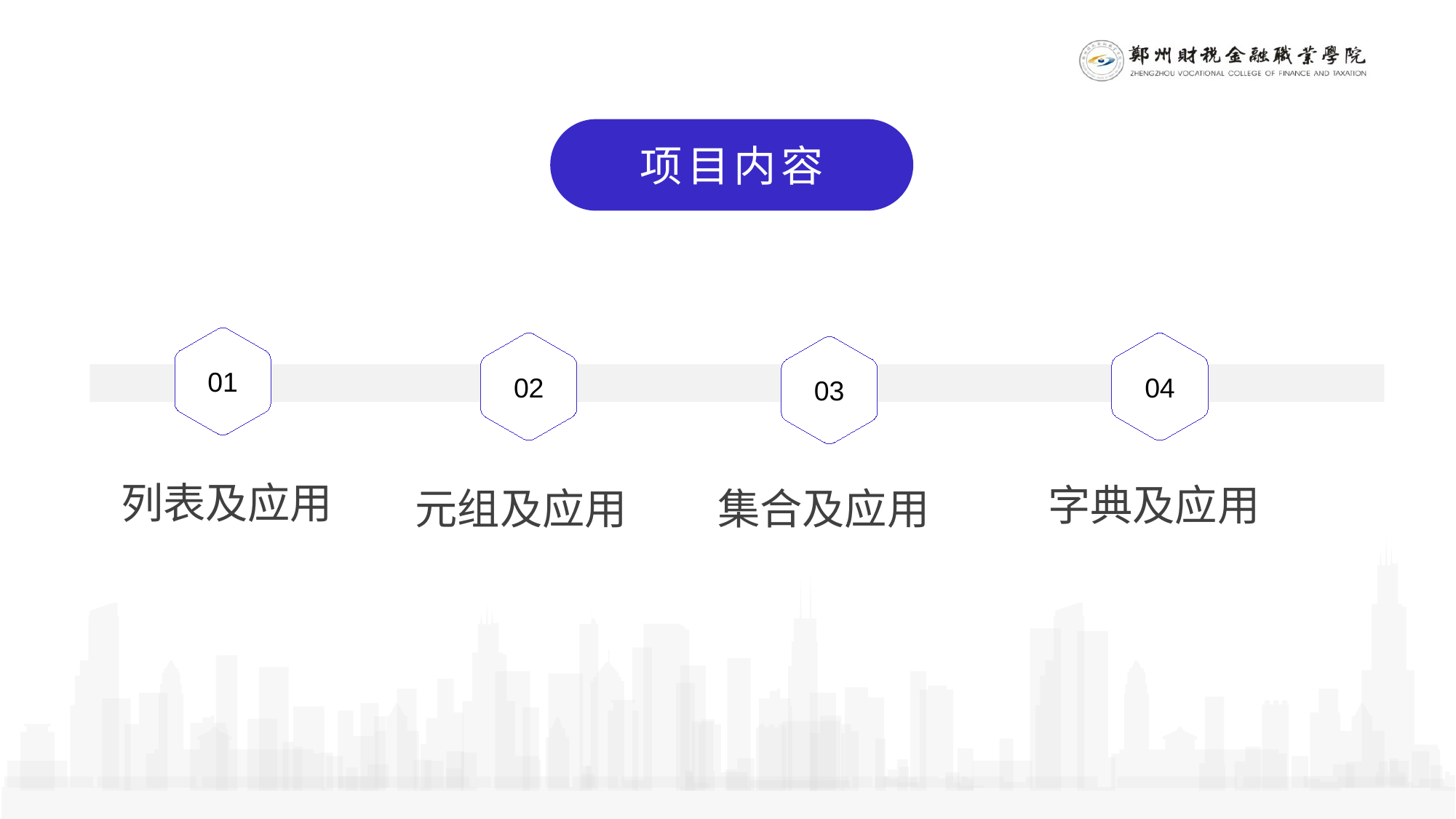

项目内容

01
02
04
03

列表及应用
字典及应用
集合及应用
元组及应用